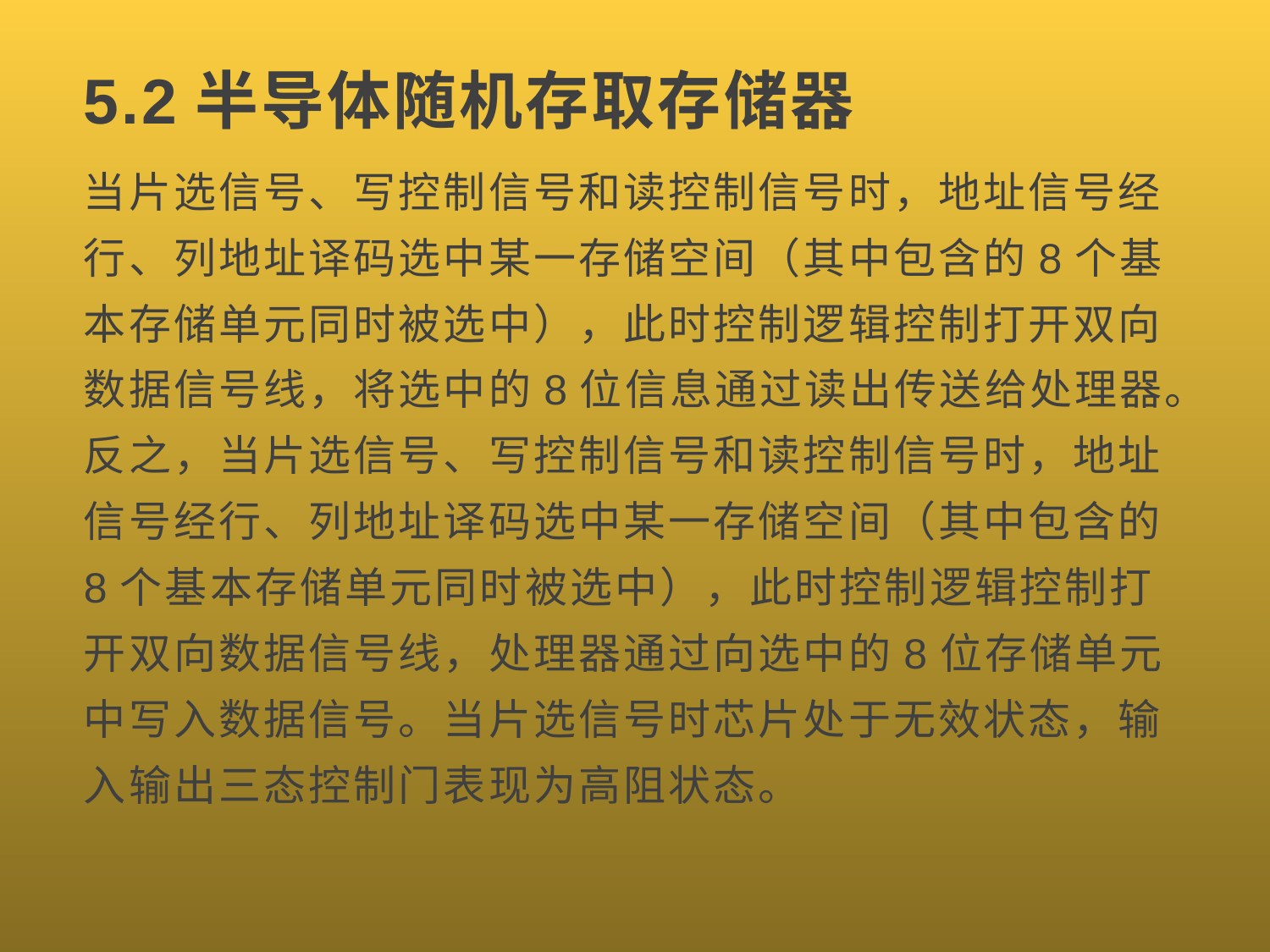

# 5.2半导体随机存取存储器
当片选信号、写控制信号和读控制信号时，地址信号经行、列地址译码选中某一存储空间（其中包含的8个基本存储单元同时被选中），此时控制逻辑控制打开双向数据信号线，将选中的8位信息通过读出传送给处理器。反之，当片选信号、写控制信号和读控制信号时，地址信号经行、列地址译码选中某一存储空间（其中包含的8个基本存储单元同时被选中），此时控制逻辑控制打开双向数据信号线，处理器通过向选中的8位存储单元中写入数据信号。当片选信号时芯片处于无效状态，输入输出三态控制门表现为高阻状态。